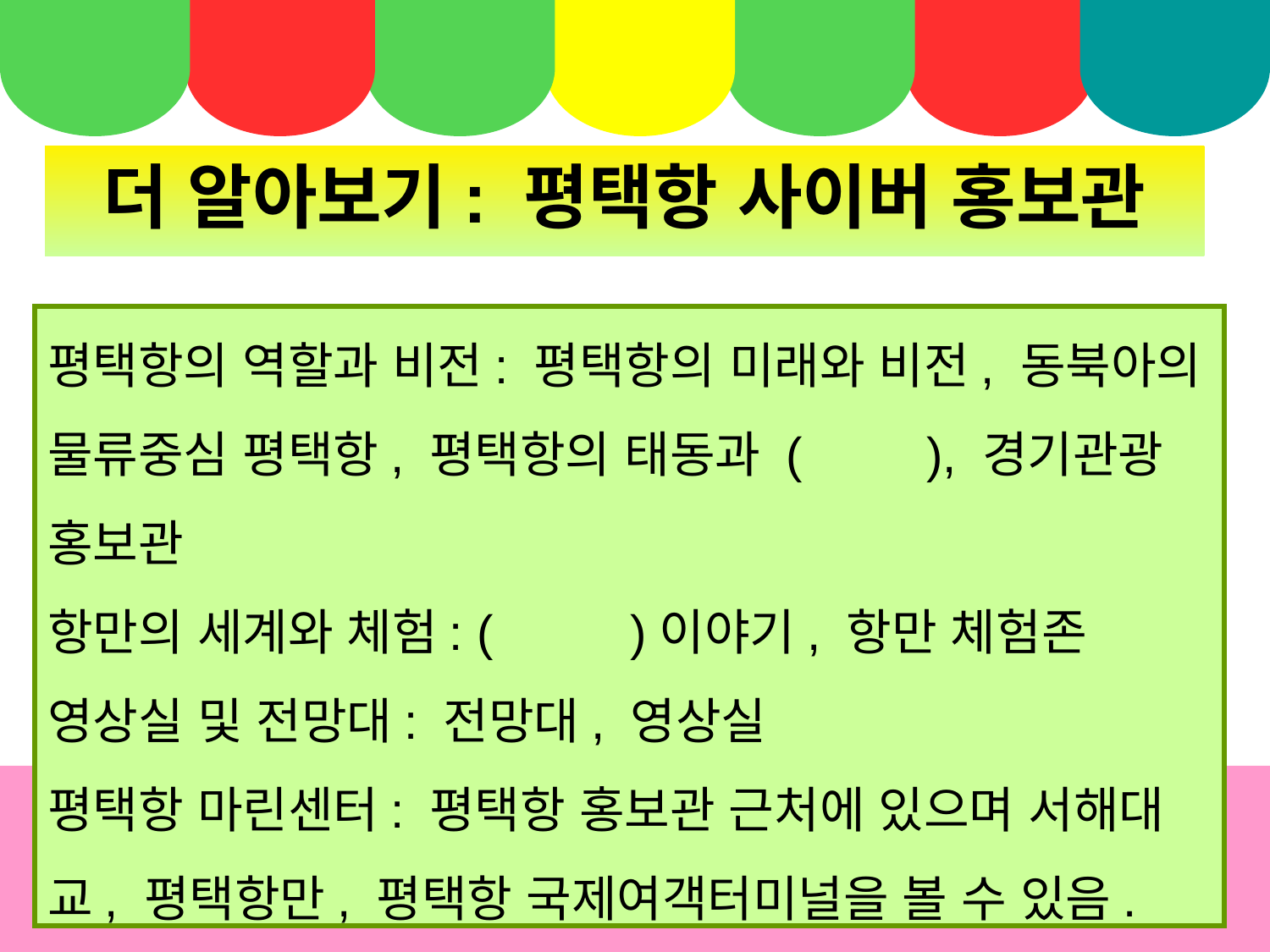

더 알아보기: 평택항 사이버 홍보관
평택항의 역할과 비전: 평택항의 미래와 비전, 동북아의 물류중심 평택항, 평택항의 태동과 (         ), 경기관광 홍보관
항만의 세계와 체험: (          )이야기, 항만 체험존
영상실 및 전망대: 전망대, 영상실
평택항 마린센터: 평택항 홍보관 근처에 있으며 서해대교, 평택항만, 평택항 국제여객터미널을 볼 수 있음.